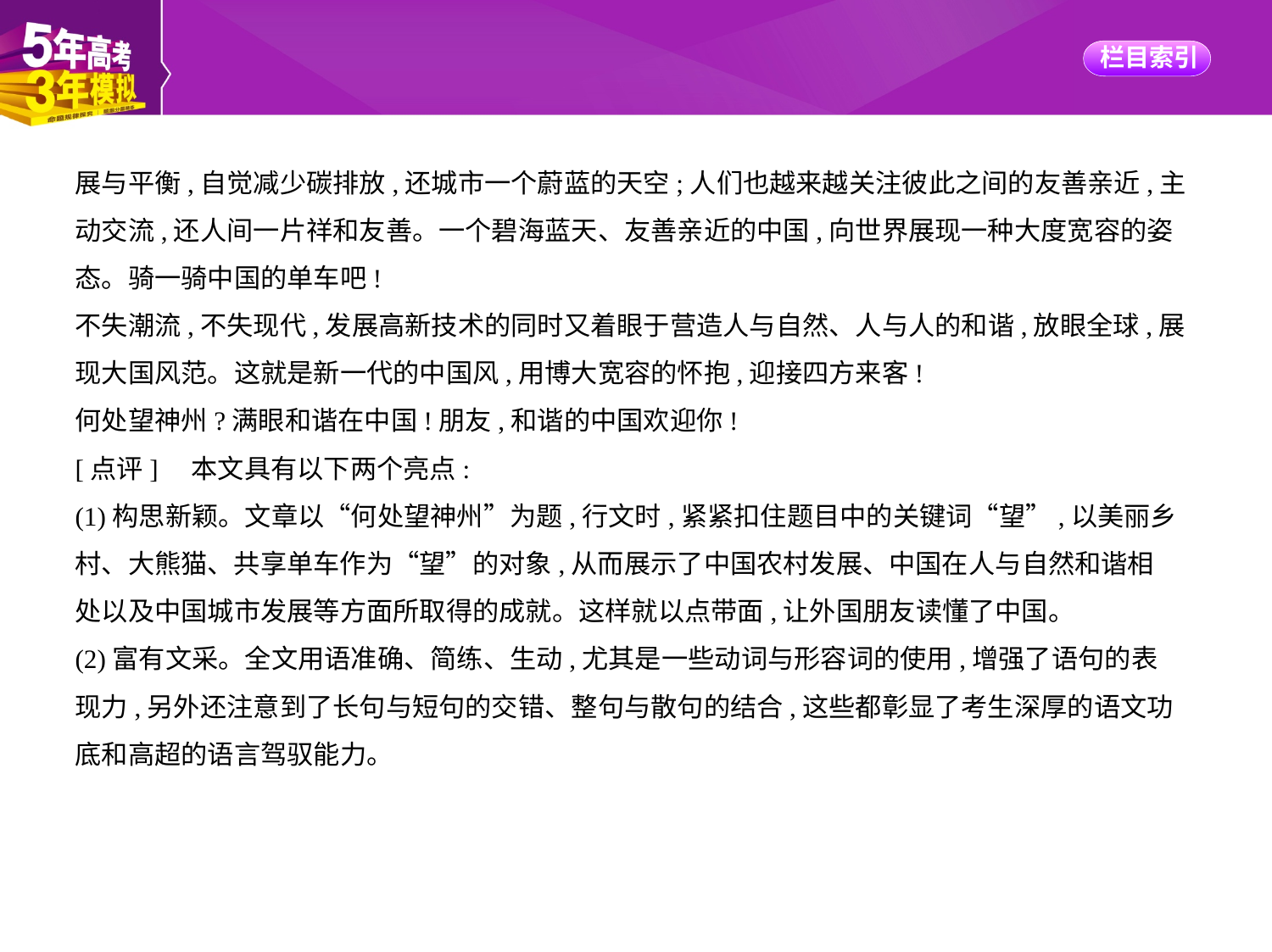

展与平衡,自觉减少碳排放,还城市一个蔚蓝的天空;人们也越来越关注彼此之间的友善亲近,主
动交流,还人间一片祥和友善。一个碧海蓝天、友善亲近的中国,向世界展现一种大度宽容的姿
态。骑一骑中国的单车吧!
不失潮流,不失现代,发展高新技术的同时又着眼于营造人与自然、人与人的和谐,放眼全球,展
现大国风范。这就是新一代的中国风,用博大宽容的怀抱,迎接四方来客!
何处望神州?满眼和谐在中国!朋友,和谐的中国欢迎你!
[点评]　本文具有以下两个亮点:
(1)构思新颖。文章以“何处望神州”为题,行文时,紧紧扣住题目中的关键词“望”,以美丽乡
村、大熊猫、共享单车作为“望”的对象,从而展示了中国农村发展、中国在人与自然和谐相
处以及中国城市发展等方面所取得的成就。这样就以点带面,让外国朋友读懂了中国。
(2)富有文采。全文用语准确、简练、生动,尤其是一些动词与形容词的使用,增强了语句的表
现力,另外还注意到了长句与短句的交错、整句与散句的结合,这些都彰显了考生深厚的语文功
底和高超的语言驾驭能力。